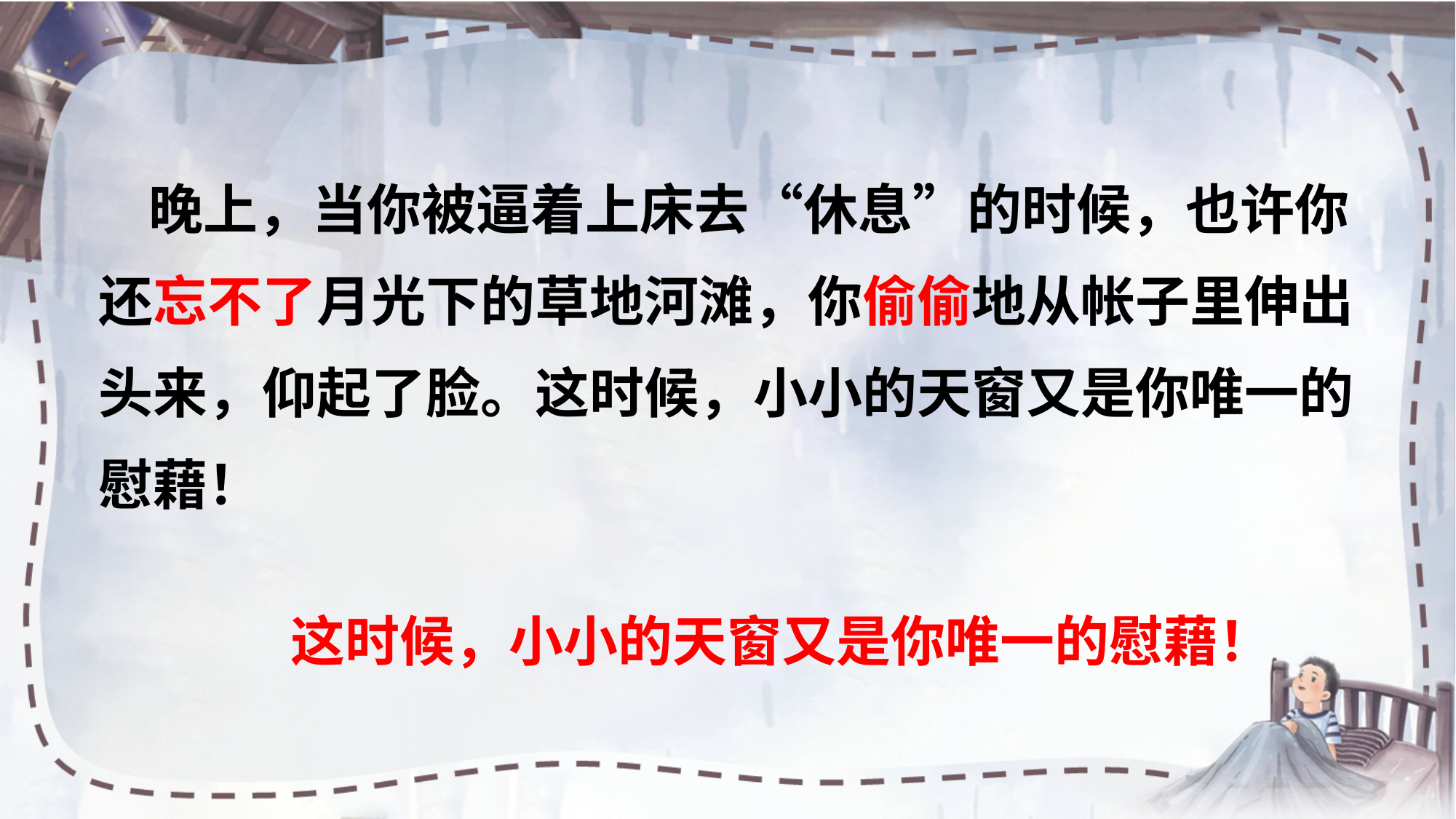

晚上，当你被逼着上床去“休息”的时候，也许你还忘不了月光下的草地河滩，你偷偷地从帐子里伸出头来，仰起了脸。这时候，小小的天窗又是你唯一的慰藉！
这时候，小小的天窗又是你唯一的慰藉！